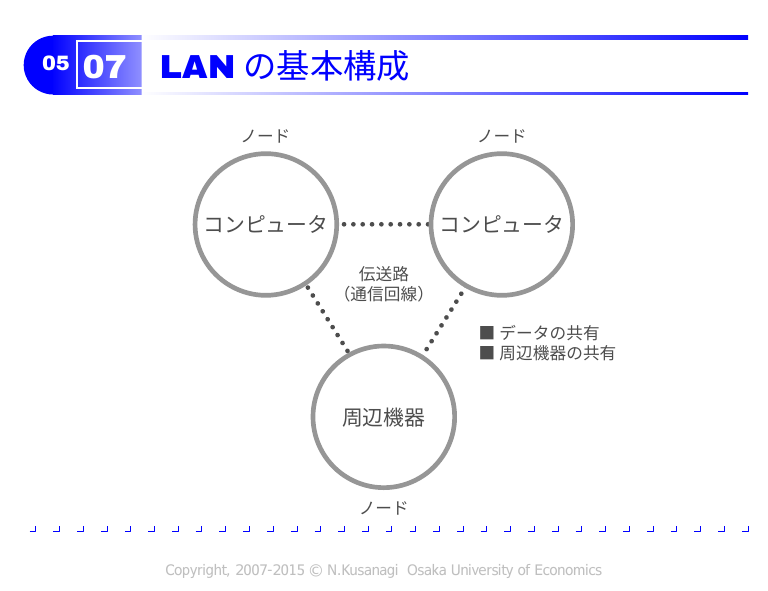

# 07   LANの基本構成
ノード
ノード
コンピュータ
コンピュータ

伝送路
（通信回線）
■データの共有
■周辺機器の共有
周辺機器
ノード